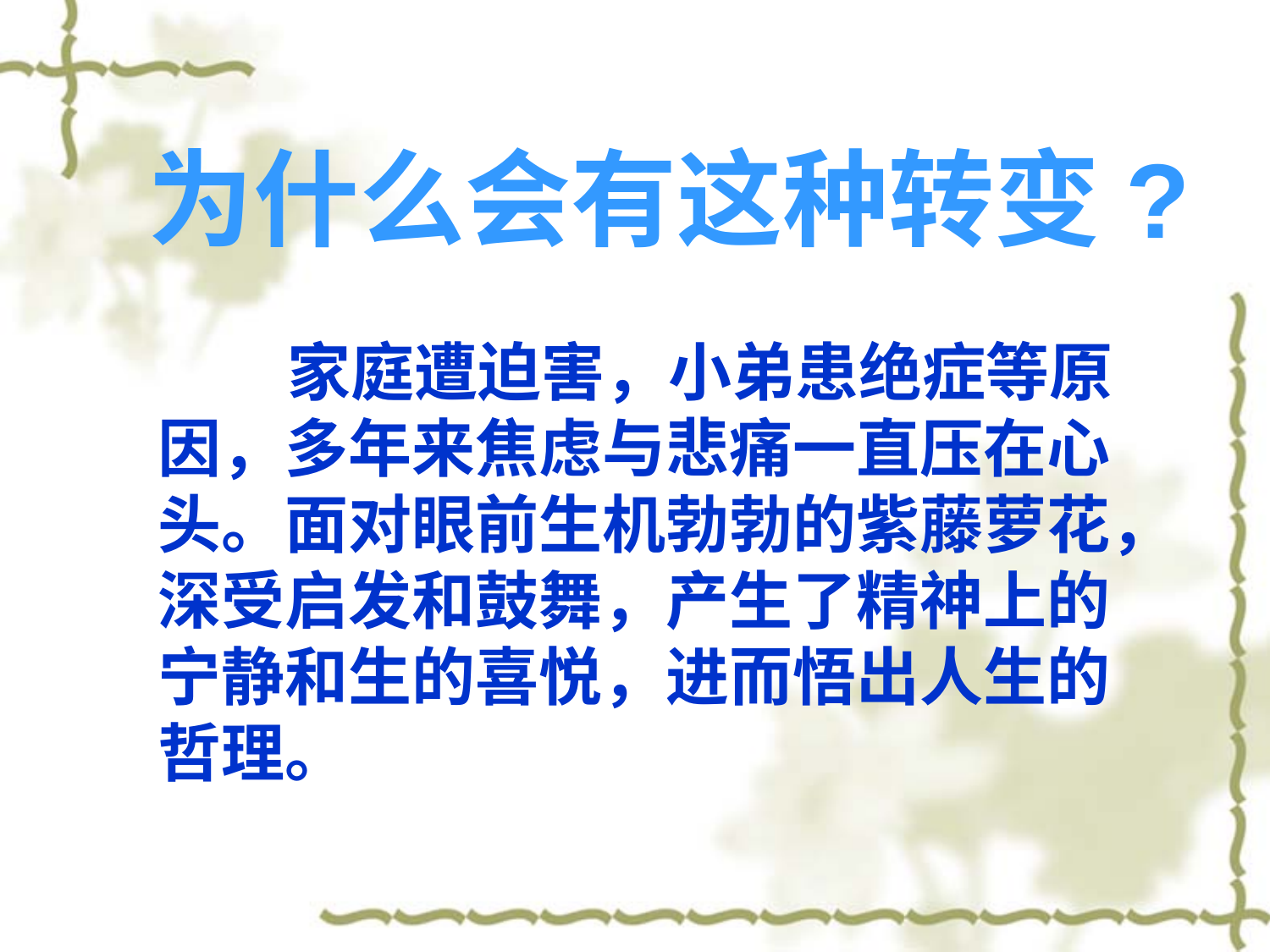

为什么会有这种转变?
        家庭遭迫害，小弟患绝症等原因，多年来焦虑与悲痛一直压在心头。面对眼前生机勃勃的紫藤萝花，深受启发和鼓舞，产生了精神上的宁静和生的喜悦，进而悟出人生的哲理。